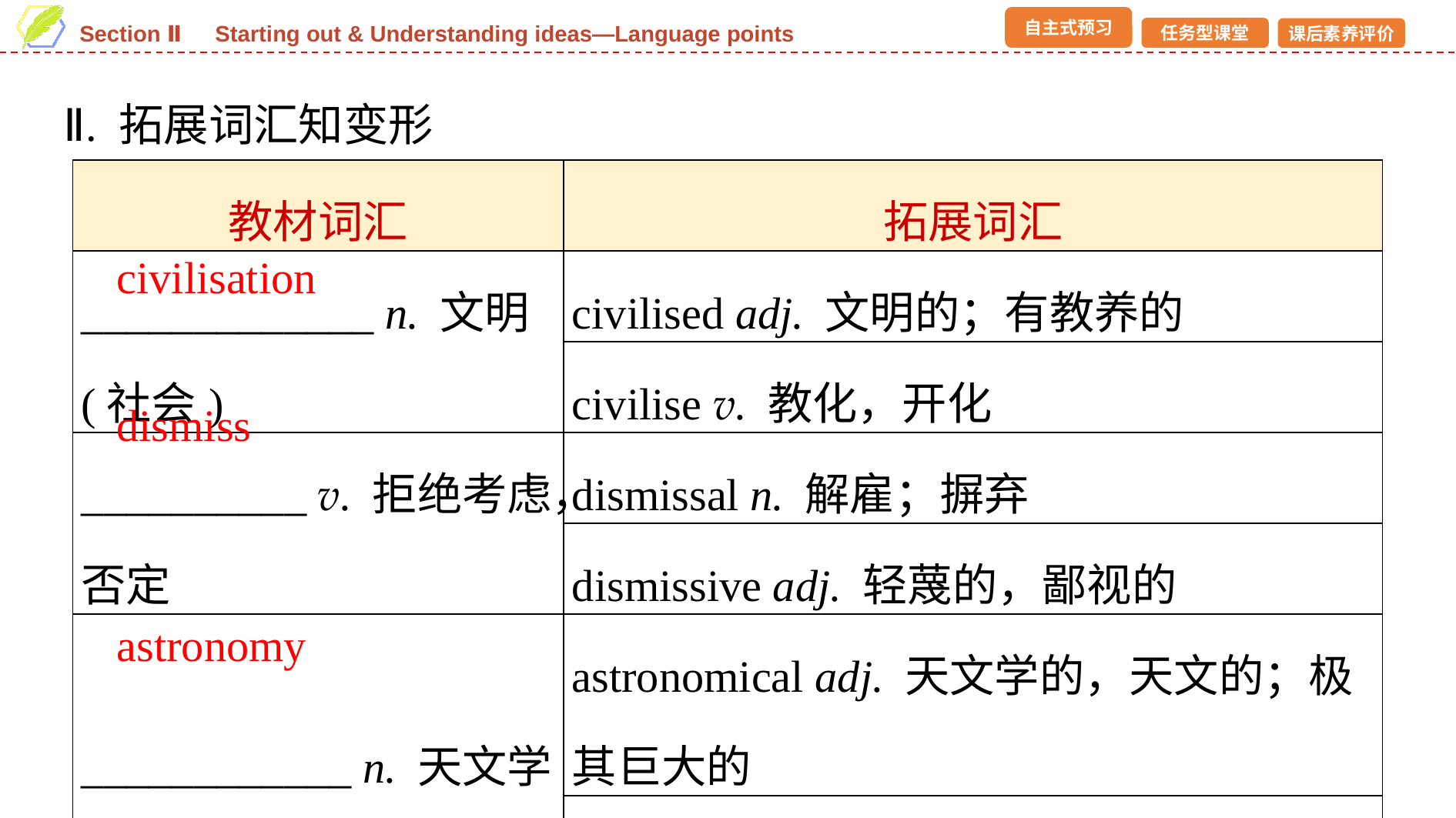

Ⅱ. 拓展词汇知变形
| 教材词汇 | 拓展词汇 |
| --- | --- |
| \_\_\_\_\_\_\_\_\_\_\_\_\_ n. 文明 (社会) | civilised adj. 文明的；有教养的 |
|  | civilise v. 教化，开化 |
| \_\_\_\_\_\_\_\_\_\_ v. 拒绝考虑，否定 | dismissal n. 解雇；摒弃 |
|  | dismissive adj. 轻蔑的，鄙视的 |
| \_\_\_\_\_\_\_\_\_\_\_\_ n. 天文学 | astronomical adj. 天文学的，天文的；极其巨大的 |
|  | astronomer n. 天文学家 |
civilisation
dismiss
astronomy